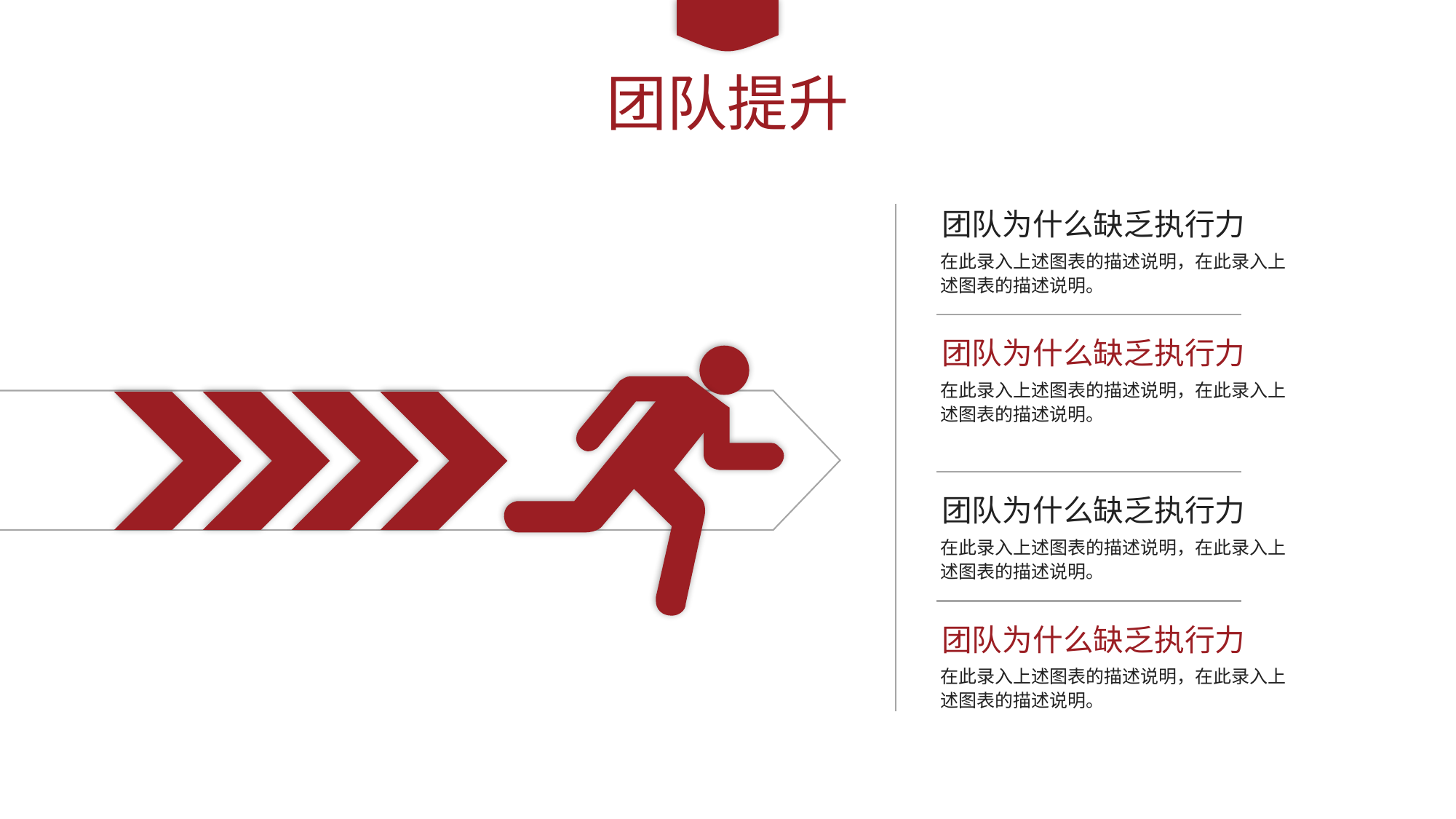

团队提升
团队为什么缺乏执行力
在此录入上述图表的描述说明，在此录入上述图表的描述说明。
团队为什么缺乏执行力

在此录入上述图表的描述说明，在此录入上述图表的描述说明。

团队为什么缺乏执行力
在此录入上述图表的描述说明，在此录入上述图表的描述说明。
团队为什么缺乏执行力
在此录入上述图表的描述说明，在此录入上述图表的描述说明。